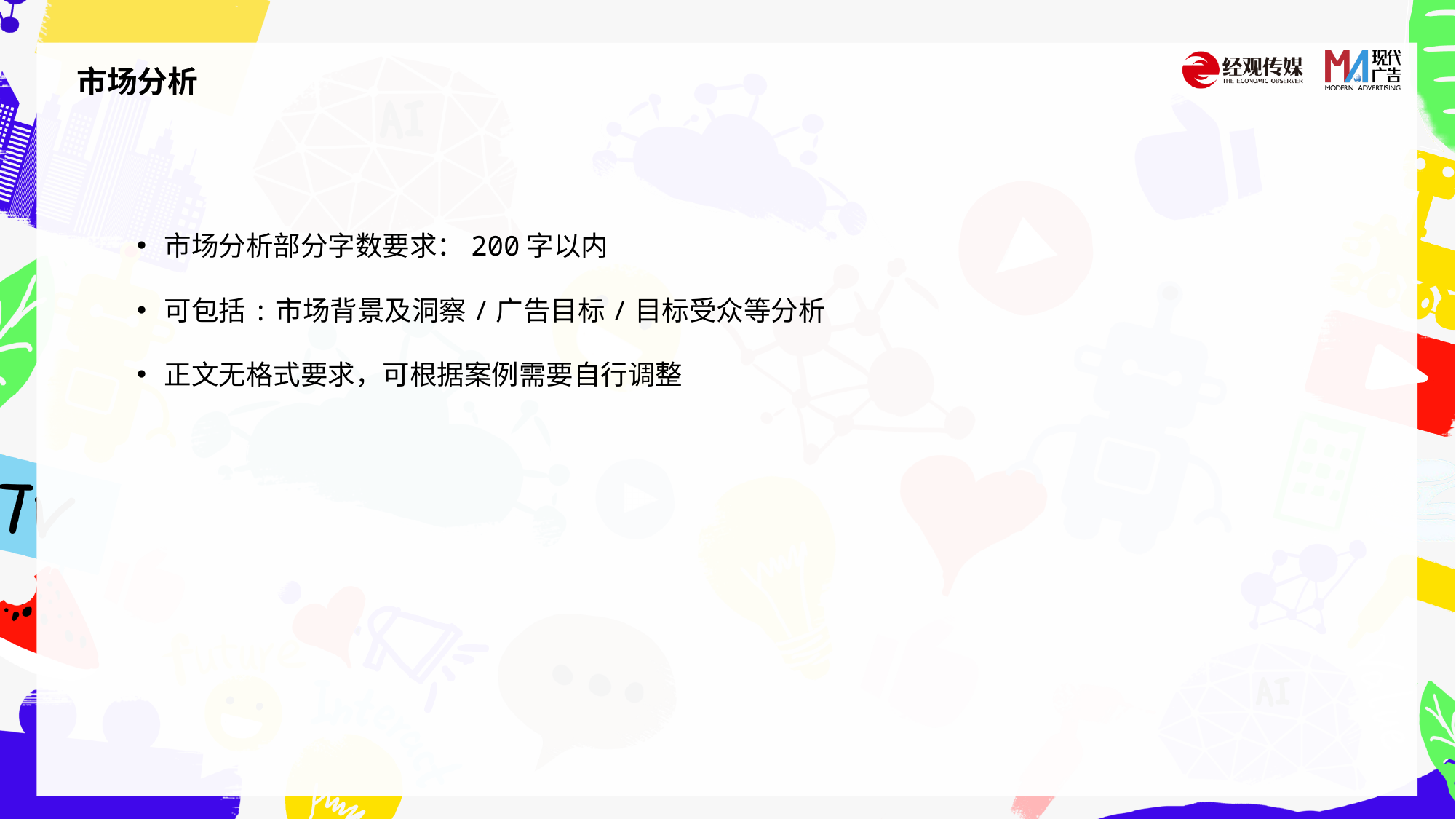

# 市场分析
市场分析部分字数要求：200字以内
可包括:市场背景及洞察/广告目标/目标受众等分析
正文无格式要求，可根据案例需要自行调整